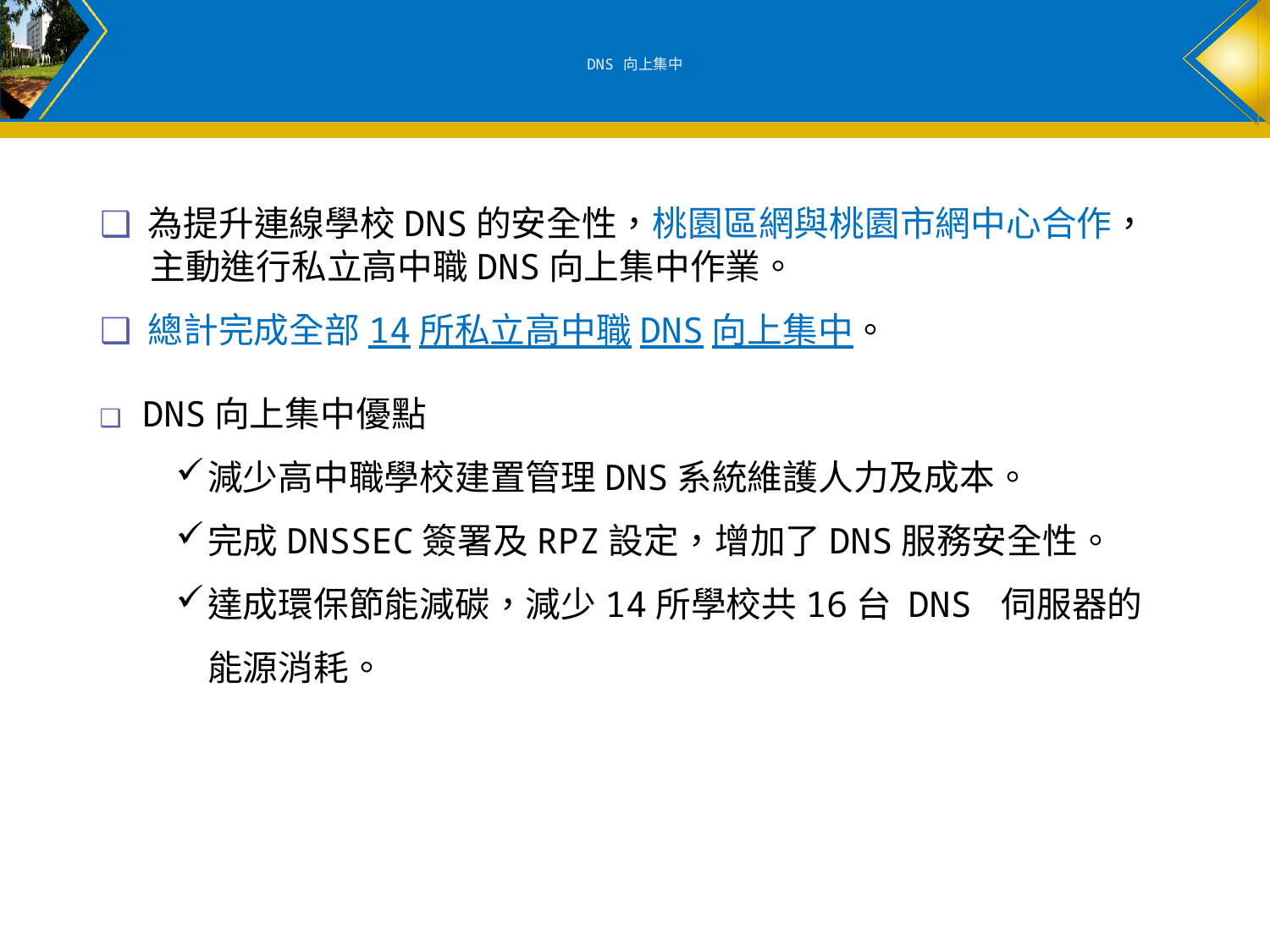

# DNS 向上集中
❑ 為提升連線學校DNS的安全性，桃園區網與桃園市網中心合作，主動進行私立高中職DNS向上集中作業。
❑ 總計完成全部14所私立高中職DNS向上集中。
❑ DNS向上集中優點
減少高中職學校建置管理DNS系統維護人力及成本。
完成DNSSEC簽署及RPZ設定，增加了DNS服務安全性。
達成環保節能減碳，減少14所學校共16台 DNS 伺服器的能源消耗。